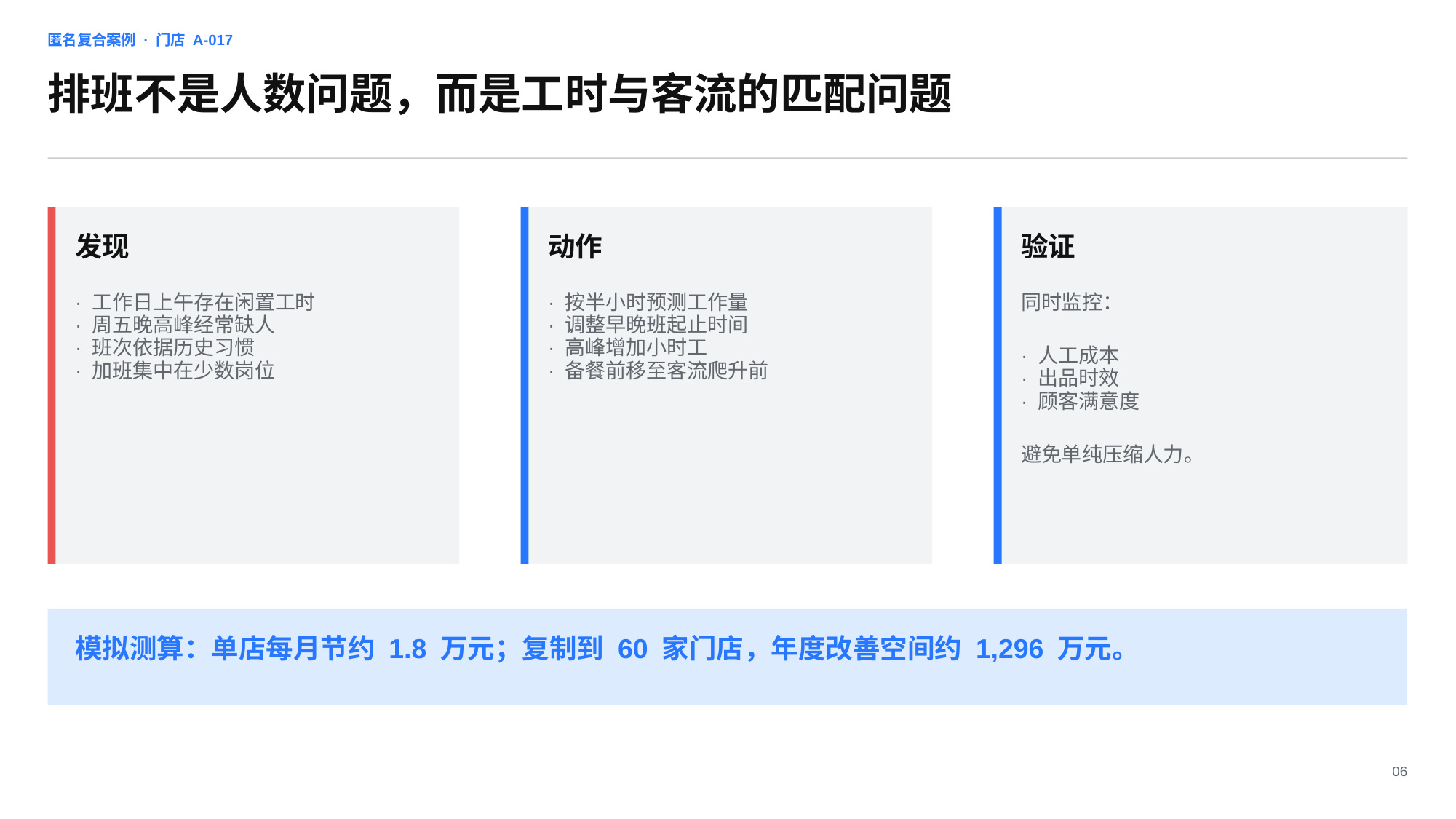

匿名复合案例 · 门店 A-017
排班不是人数问题，而是工时与客流的匹配问题

发现
动作
验证
· 工作日上午存在闲置工时
· 周五晚高峰经常缺人
· 班次依据历史习惯
· 加班集中在少数岗位
· 按半小时预测工作量
· 调整早晚班起止时间
· 高峰增加小时工
· 备餐前移至客流爬升前
同时监控：

· 人工成本
· 出品时效
· 顾客满意度

避免单纯压缩人力。

模拟测算：单店每月节约 1.8 万元；复制到 60 家门店，年度改善空间约 1,296 万元。
06